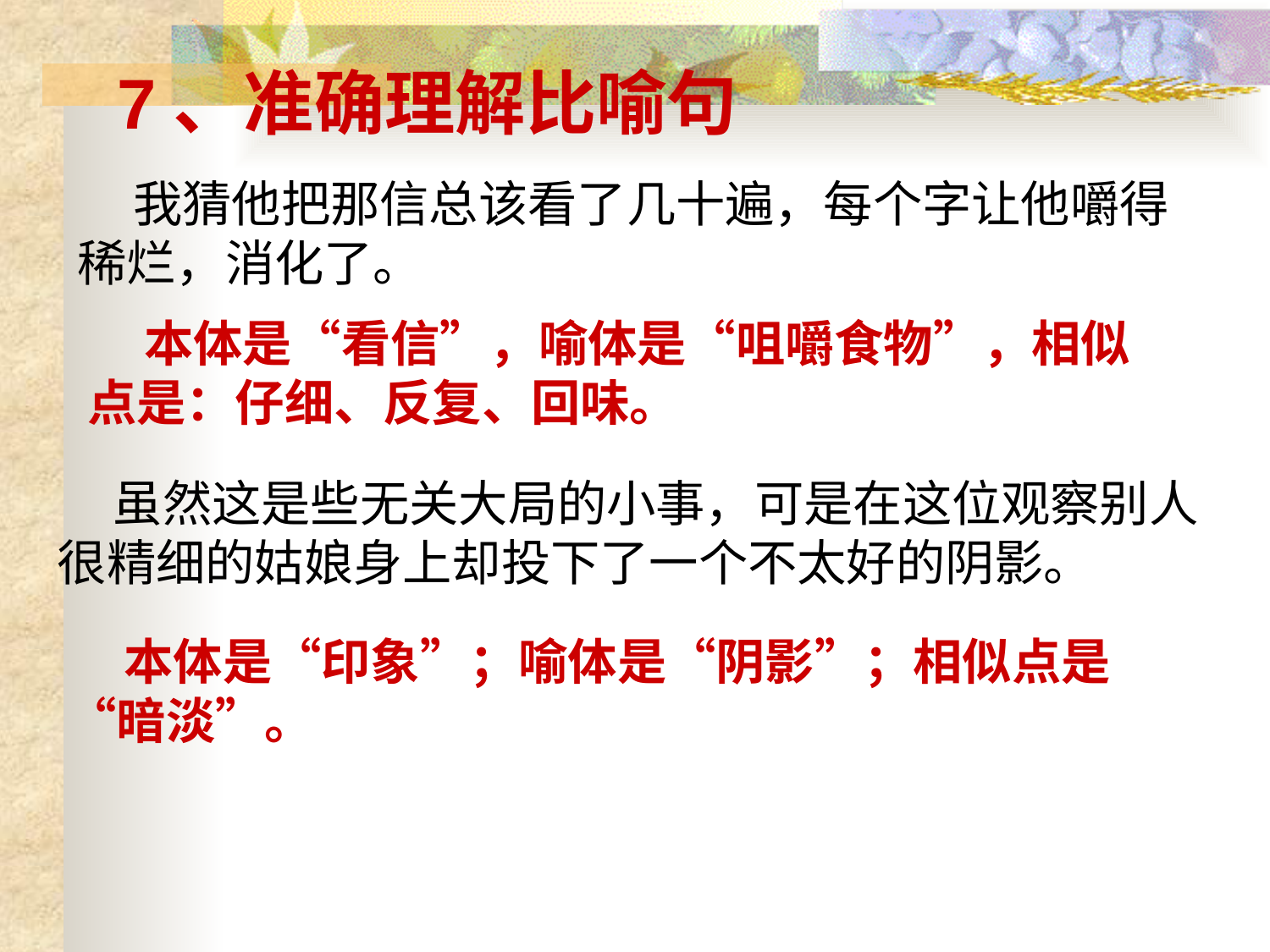

7、准确理解比喻句
    我猜他把那信总该看了几十遍，每个字让他嚼得稀烂，消化了。
    本体是“看信”，喻体是“咀嚼食物”，相似点是：仔细、反复、回味。
    虽然这是些无关大局的小事，可是在这位观察别人很精细的姑娘身上却投下了一个不太好的阴影。
    本体是“印象”；喻体是“阴影”；相似点是“暗淡”。